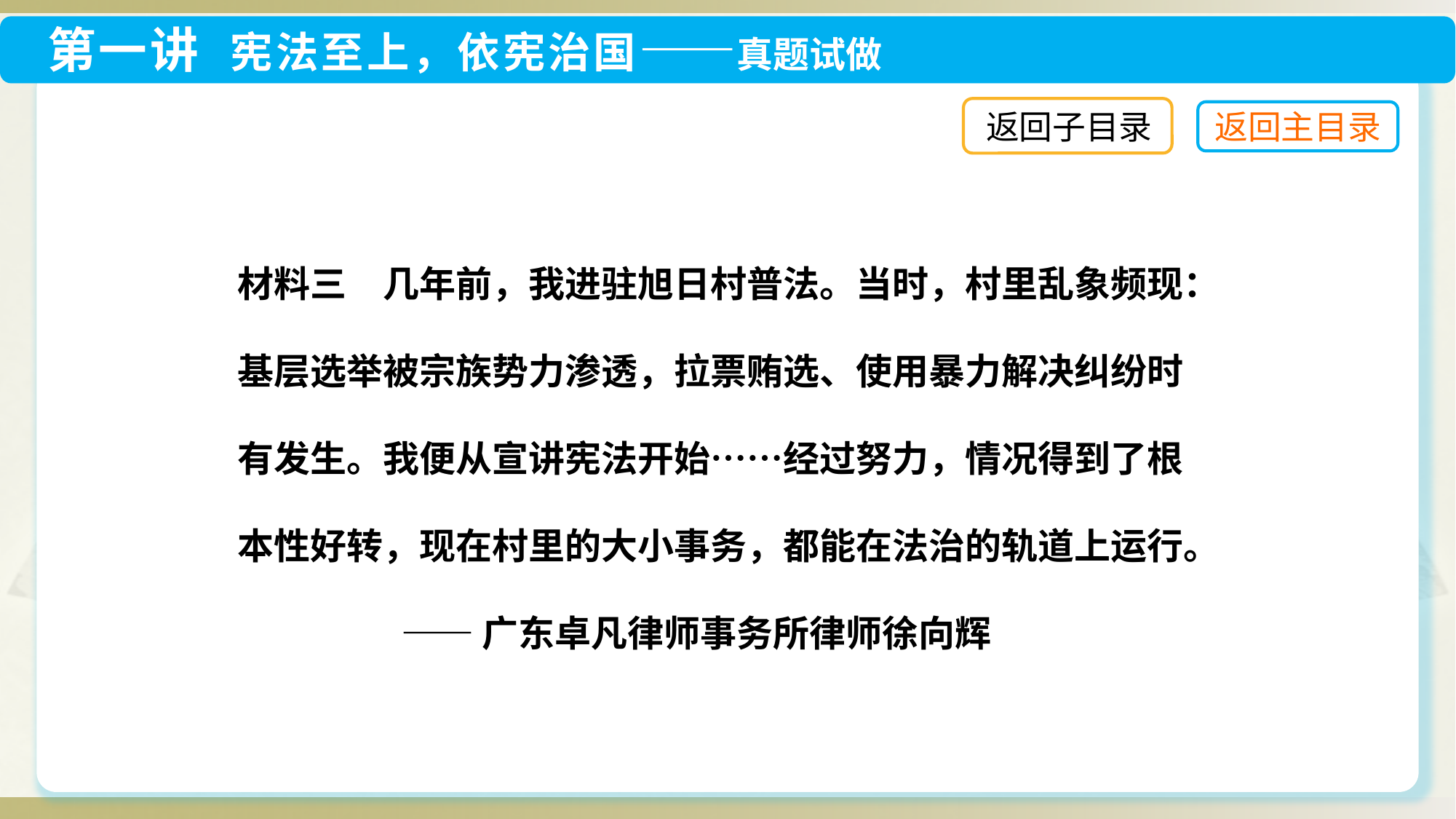

返回子目录

材料三　几年前，我进驻旭日村普法。当时，村里乱象频现：基层选举被宗族势力渗透，拉票贿选、使用暴力解决纠纷时有发生。我便从宣讲宪法开始……经过努力，情况得到了根本性好转，现在村里的大小事务，都能在法治的轨道上运行。
                    ——广东卓凡律师事务所律师徐向辉